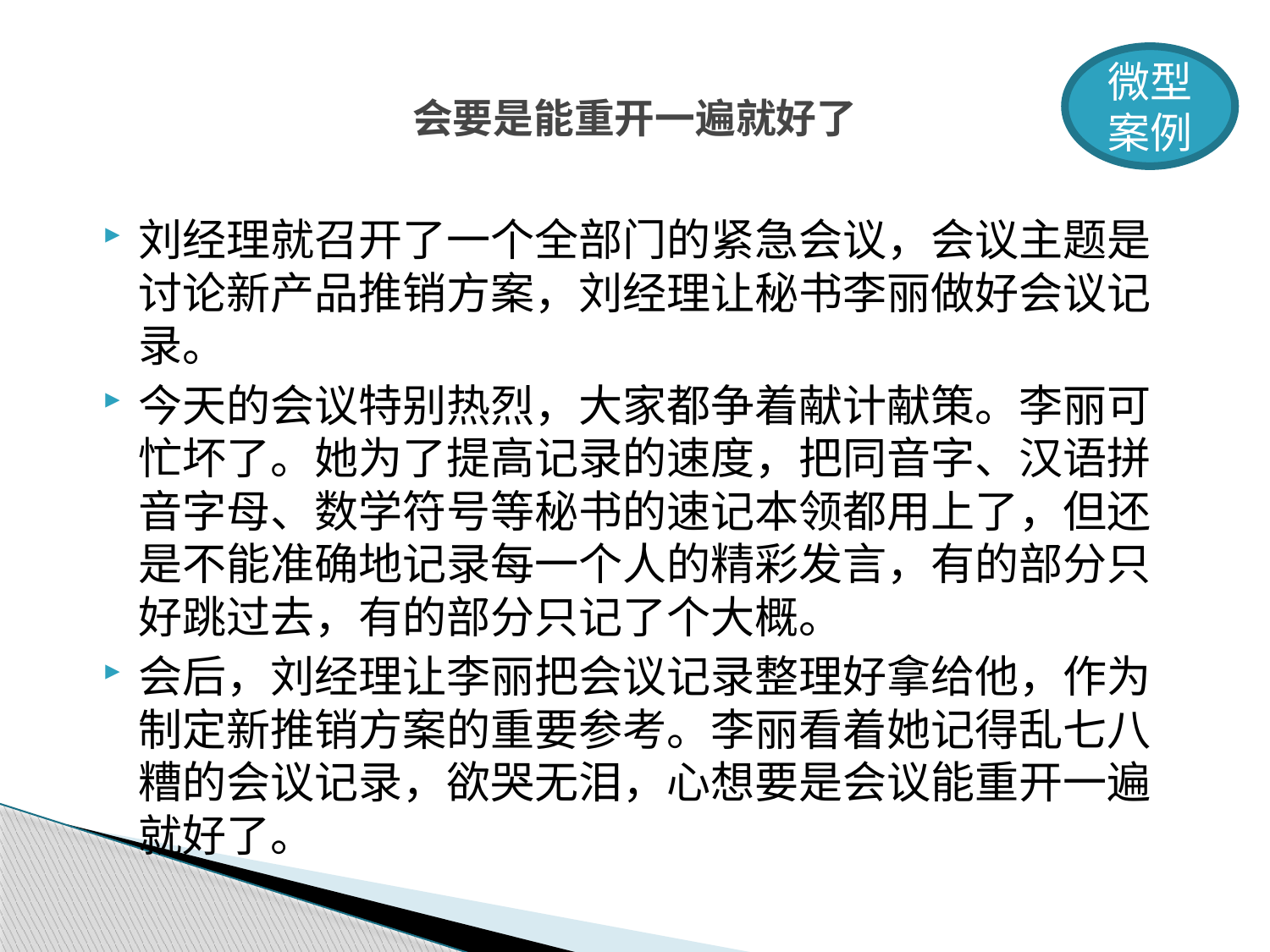

# 会要是能重开一遍就好了
微型案例
刘经理就召开了一个全部门的紧急会议，会议主题是讨论新产品推销方案，刘经理让秘书李丽做好会议记录。
今天的会议特别热烈，大家都争着献计献策。李丽可忙坏了。她为了提高记录的速度，把同音字、汉语拼音字母、数学符号等秘书的速记本领都用上了，但还是不能准确地记录每一个人的精彩发言，有的部分只好跳过去，有的部分只记了个大概。
会后，刘经理让李丽把会议记录整理好拿给他，作为制定新推销方案的重要参考。李丽看着她记得乱七八糟的会议记录，欲哭无泪，心想要是会议能重开一遍就好了。